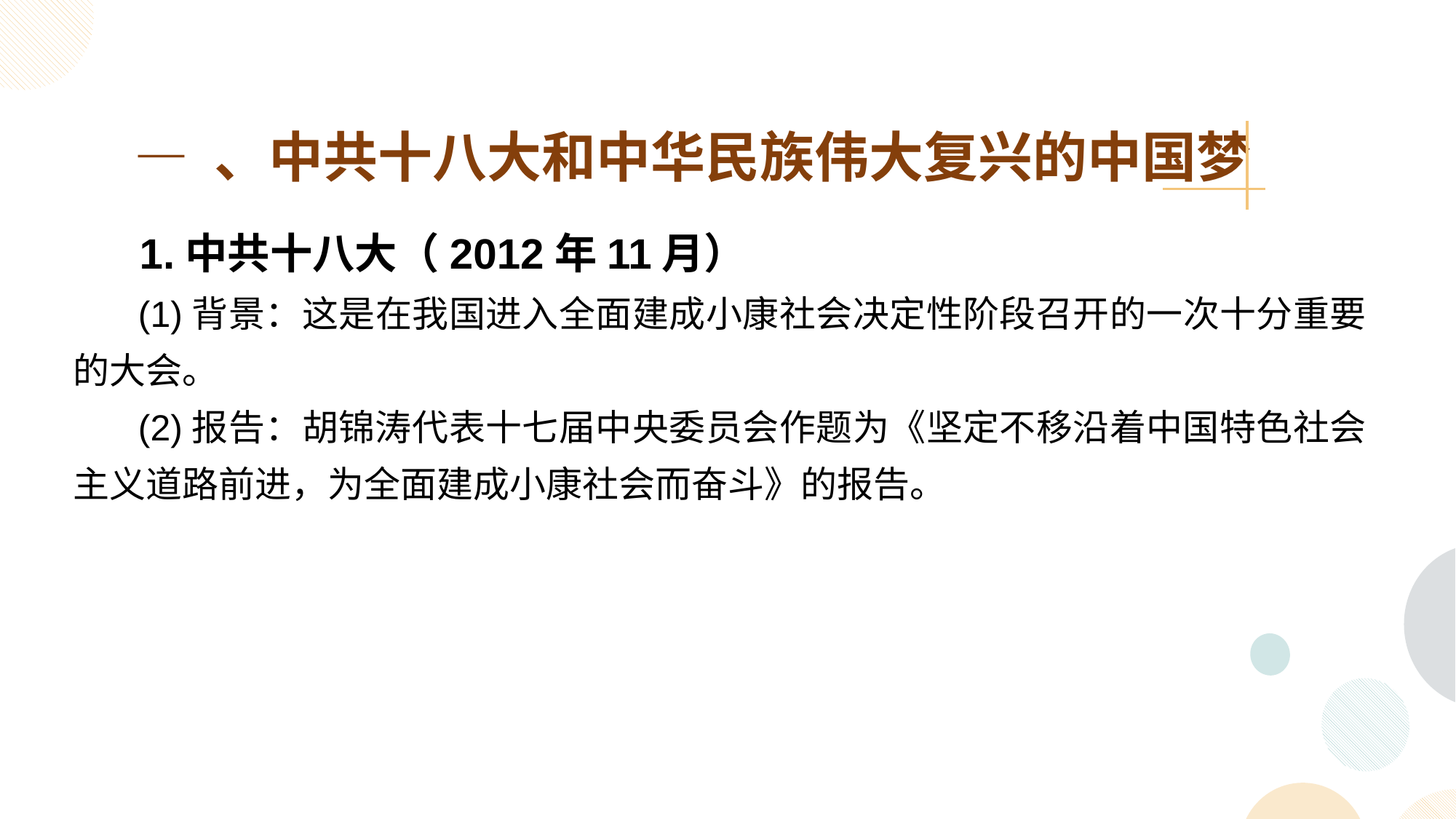

— 、中共十八大和中华民族伟大复兴的中国梦
 1.中共十八大（2012年11月）
 (1)背景：这是在我国进入全面建成小康社会决定性阶段召开的一次十分重要的大会。
 (2)报告：胡锦涛代表十七届中央委员会作题为《坚定不移沿着中国特色社会主义道路前进，为全面建成小康社会而奋斗》的报告。